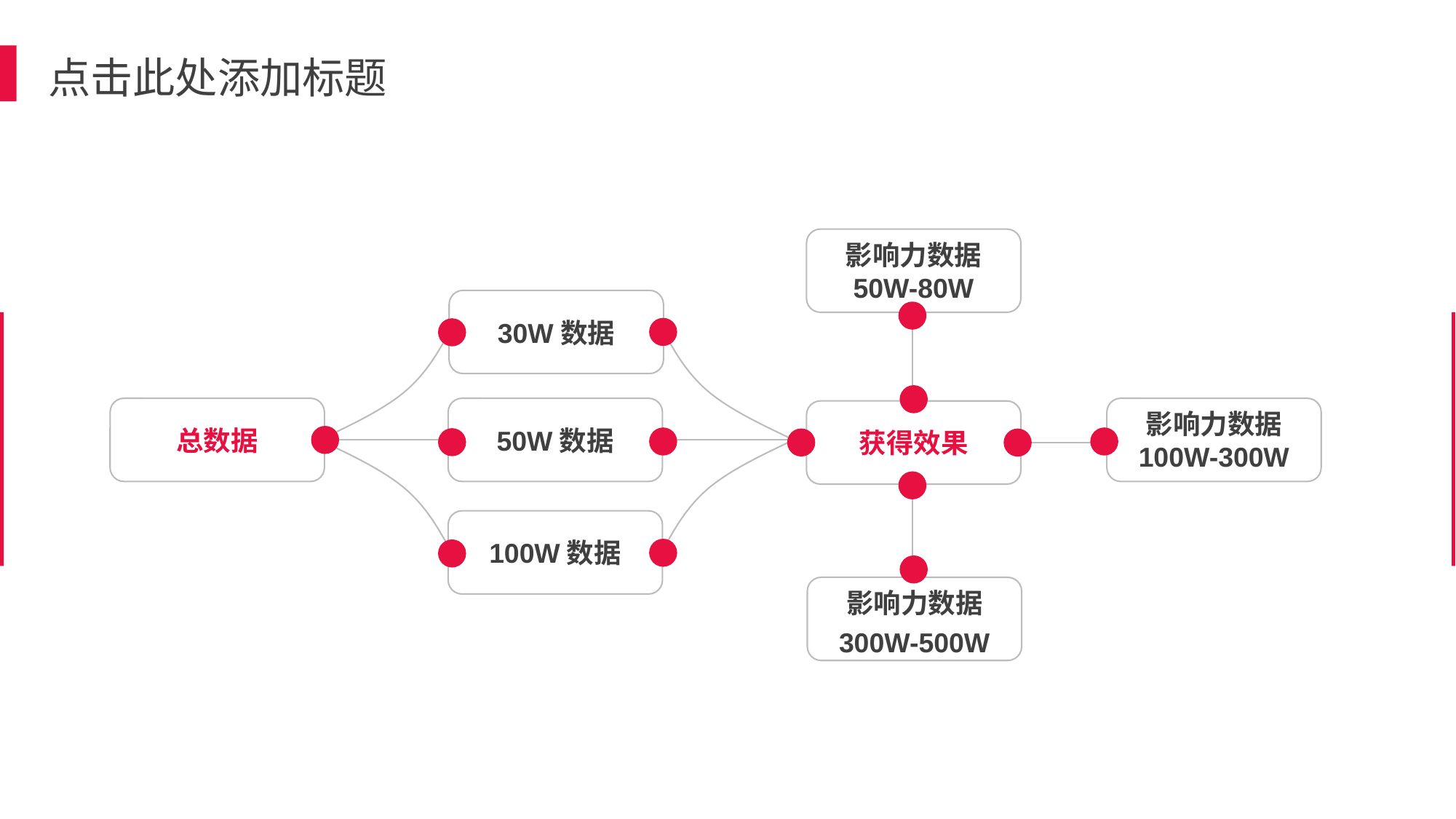

# 点击此处添加标题
影响力数据
50W-80W

30W数据

总数据
50W数据
影响力数据
100W-300W
获得效果

100W数据

影响力数据
300W-500W